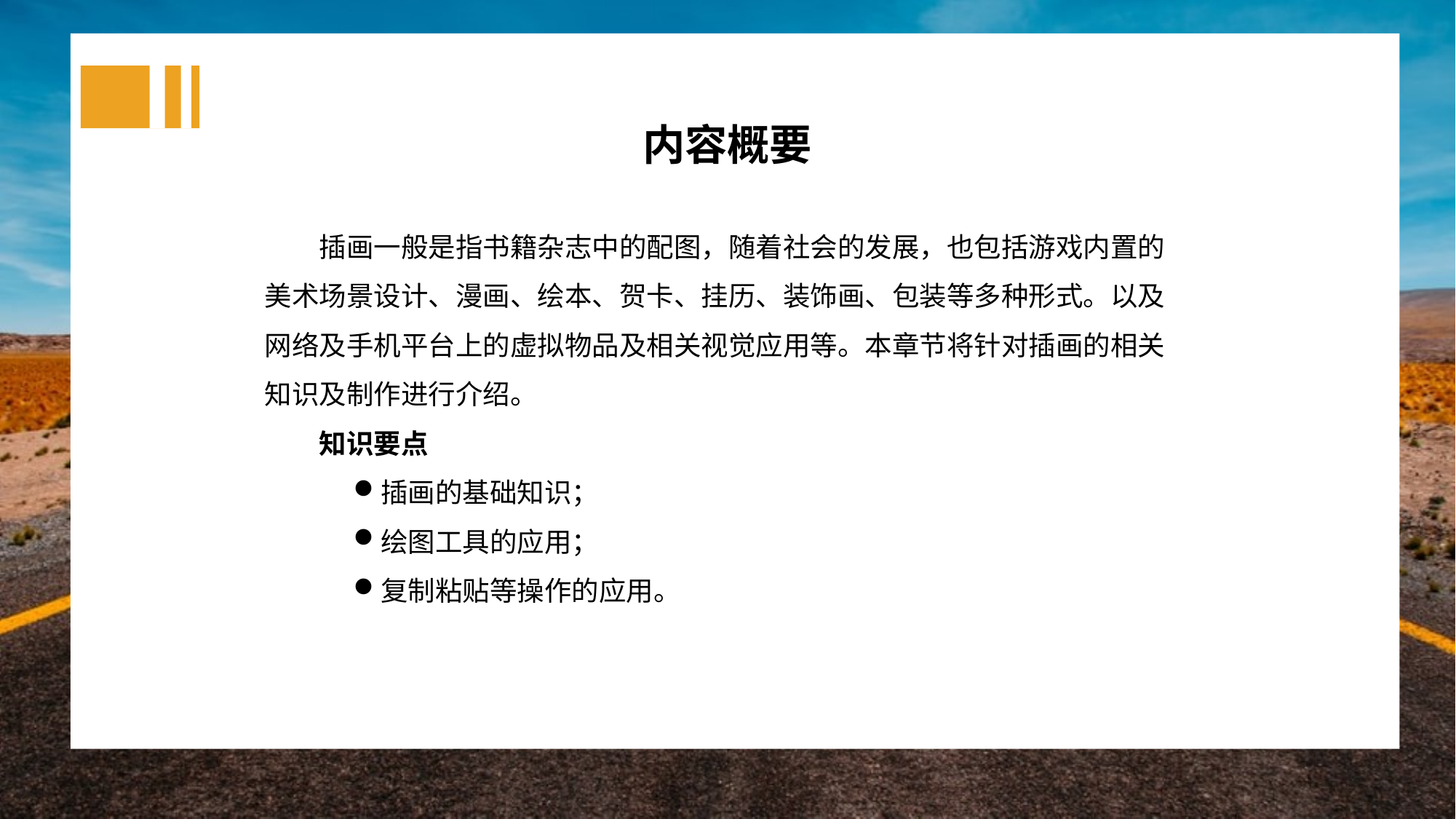

内容概要
插画一般是指书籍杂志中的配图，随着社会的发展，也包括游戏内置的美术场景设计、漫画、绘本、贺卡、挂历、装饰画、包装等多种形式。以及网络及手机平台上的虚拟物品及相关视觉应用等。本章节将针对插画的相关知识及制作进行介绍。
知识要点
插画的基础知识；
绘图工具的应用；
复制粘贴等操作的应用。